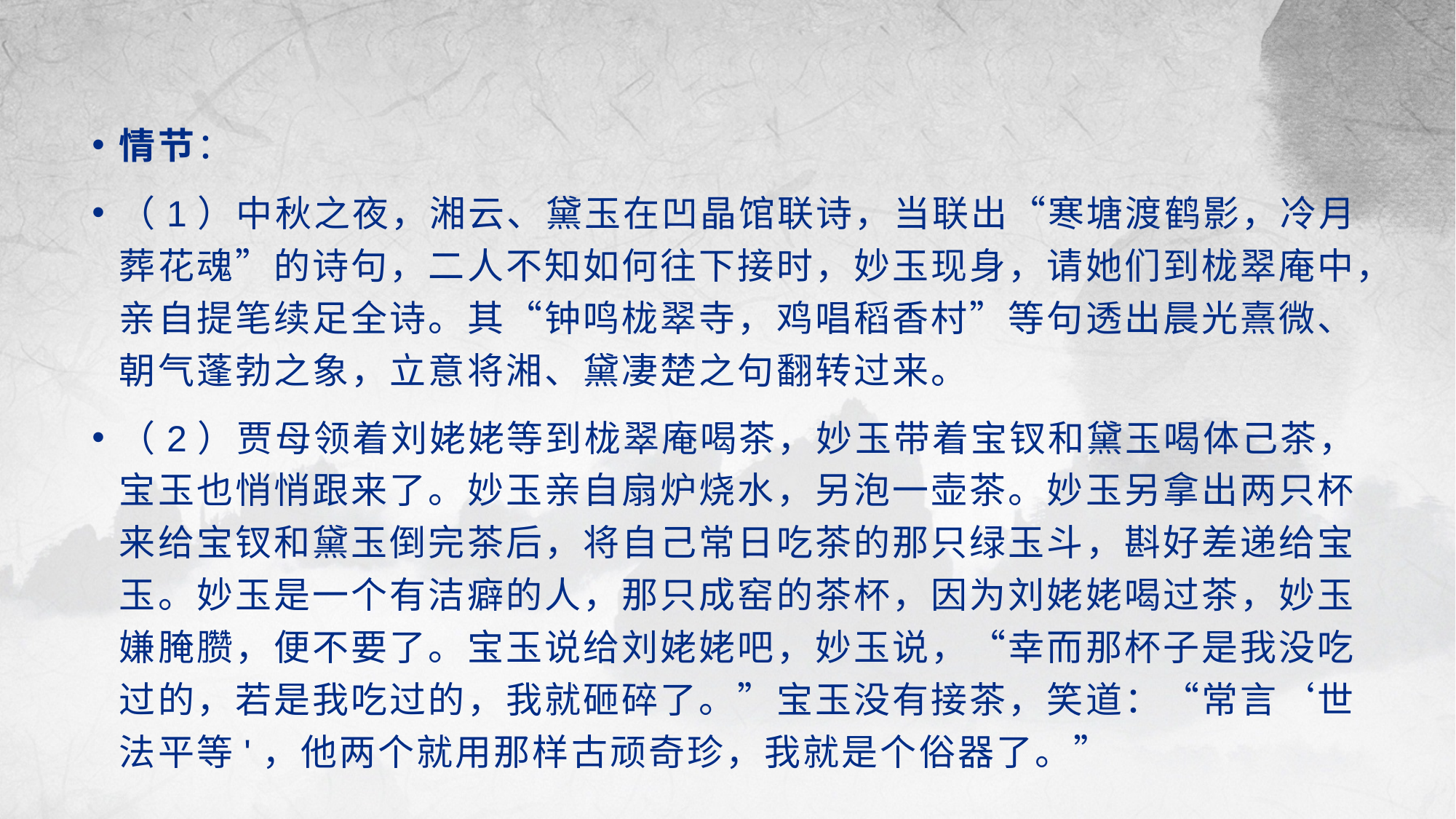

情节：
（1）中秋之夜，湘云、黛玉在凹晶馆联诗，当联出“寒塘渡鹤影，冷月葬花魂”的诗句，二人不知如何往下接时，妙玉现身，请她们到栊翠庵中，亲自提笔续足全诗。其“钟鸣栊翠寺，鸡唱稻香村”等句透出晨光熹微、朝气蓬勃之象，立意将湘、黛凄楚之句翻转过来。
（2）贾母领着刘姥姥等到栊翠庵喝茶，妙玉带着宝钗和黛玉喝体己茶，宝玉也悄悄跟来了。妙玉亲自扇炉烧水，另泡一壶茶。妙玉另拿出两只杯来给宝钗和黛玉倒完茶后，将自己常日吃茶的那只绿玉斗，斟好差递给宝玉。妙玉是一个有洁癖的人，那只成窑的茶杯，因为刘姥姥喝过茶，妙玉嫌腌臜，便不要了。宝玉说给刘姥姥吧，妙玉说，“幸而那杯子是我没吃过的，若是我吃过的，我就砸碎了。”宝玉没有接茶，笑道：“常言‘世法平等'，他两个就用那样古顽奇珍，我就是个俗器了。”